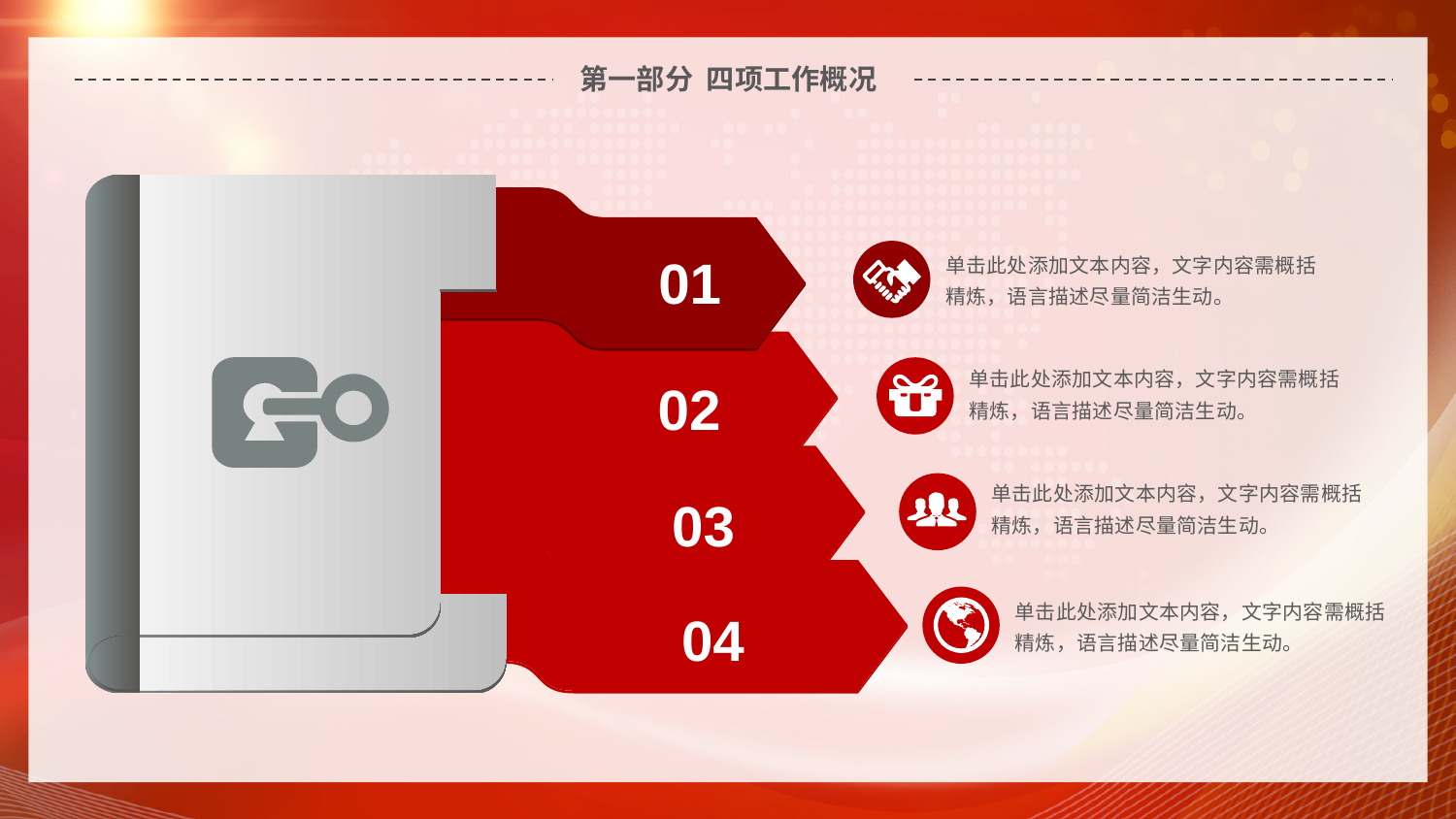

延迟符
# 第一部分  四项工作概况

01

单击此处添加文本内容，文字内容需概括精炼，语言描述尽量简洁生动。

02

单击此处添加文本内容，文字内容需概括精炼，语言描述尽量简洁生动。

03

单击此处添加文本内容，文字内容需概括精炼，语言描述尽量简洁生动。

04

单击此处添加文本内容，文字内容需概括精炼，语言描述尽量简洁生动。